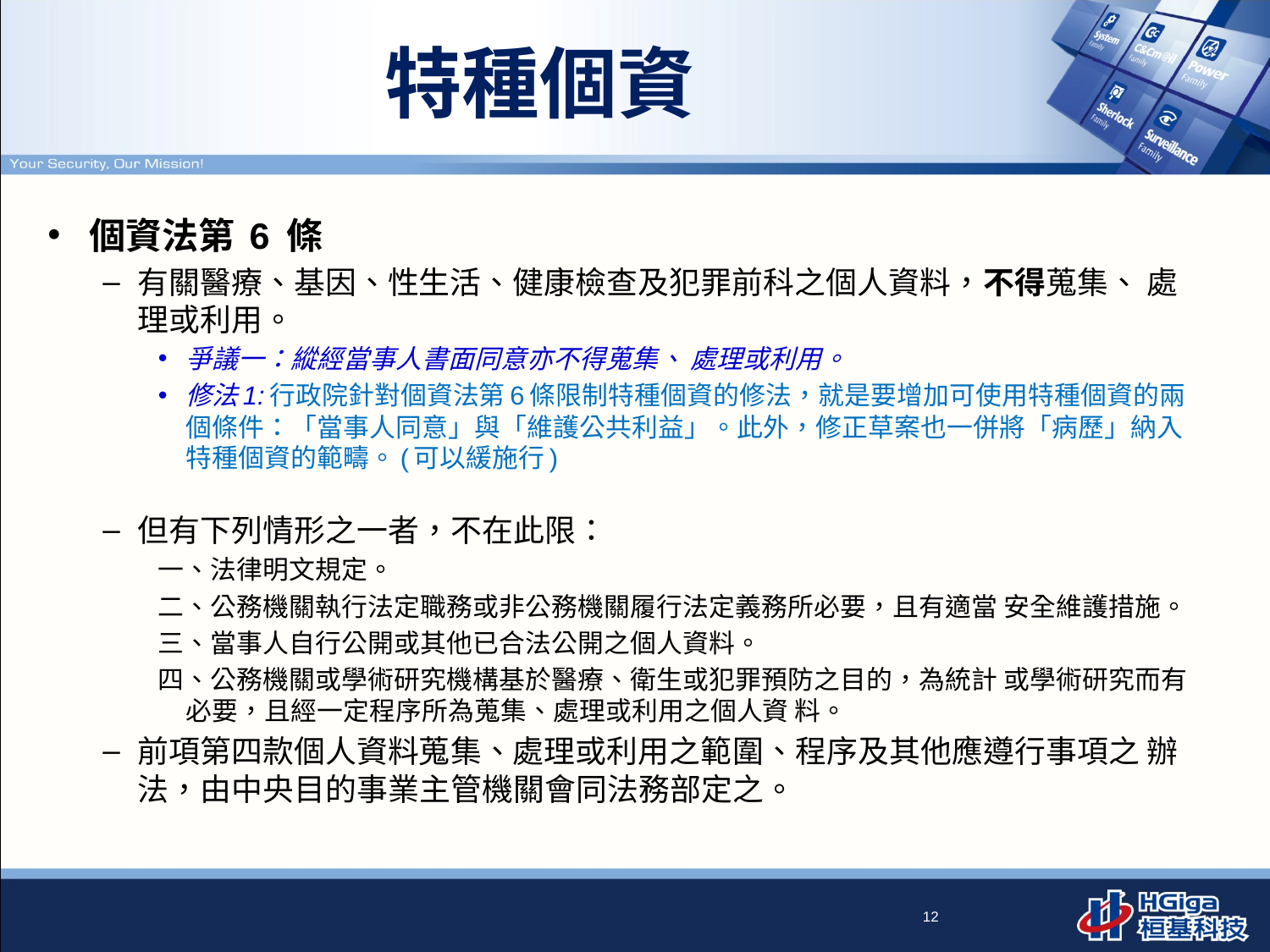

# 特種個資
個資法第 6 條
有關醫療、基因、性生活、健康檢查及犯罪前科之個人資料，不得蒐集、 處理或利用。
爭議一：縱經當事人書面同意亦不得蒐集、 處理或利用。
修法1:行政院針對個資法第6條限制特種個資的修法，就是要增加可使用特種個資的兩個條件：「當事人同意」與「維護公共利益」。此外，修正草案也一併將「病歷」納入特種個資的範疇。(可以緩施行)
但有下列情形之一者，不在此限：
一、法律明文規定。
二、公務機關執行法定職務或非公務機關履行法定義務所必要，且有適當 安全維護措施。
三、當事人自行公開或其他已合法公開之個人資料。
四、公務機關或學術研究機構基於醫療、衛生或犯罪預防之目的，為統計 或學術研究而有必要，且經一定程序所為蒐集、處理或利用之個人資 料。
前項第四款個人資料蒐集、處理或利用之範圍、程序及其他應遵行事項之 辦法，由中央目的事業主管機關會同法務部定之。
12